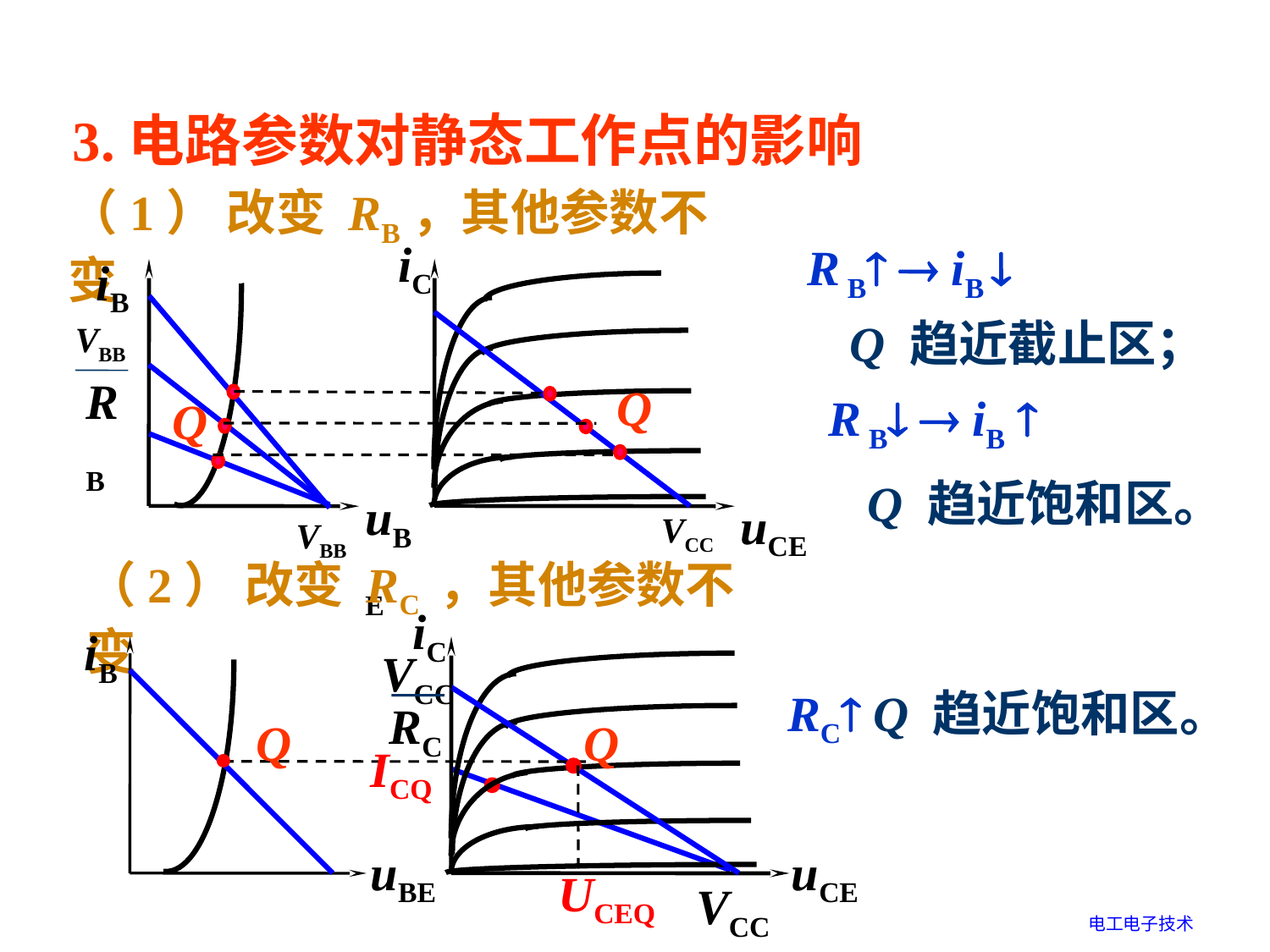

3.电路参数对静态工作点的影响
（1） 改变 RB，其他参数不变
R B↑ → iB ↓
iC
iB

VBB

RB
Q
Q

uBE
uCE

VCC
VBB

Q 趋近截止区；
R B↓ → iB ↑

Q 趋近饱和区。
（2） 改变 RC ，其他参数不变
iC
iB

VCC
RC

Q
Q

ICQ

uBE
uCE
UCEQ

VCC
RC↑ Q 趋近饱和区。

电工电子技术